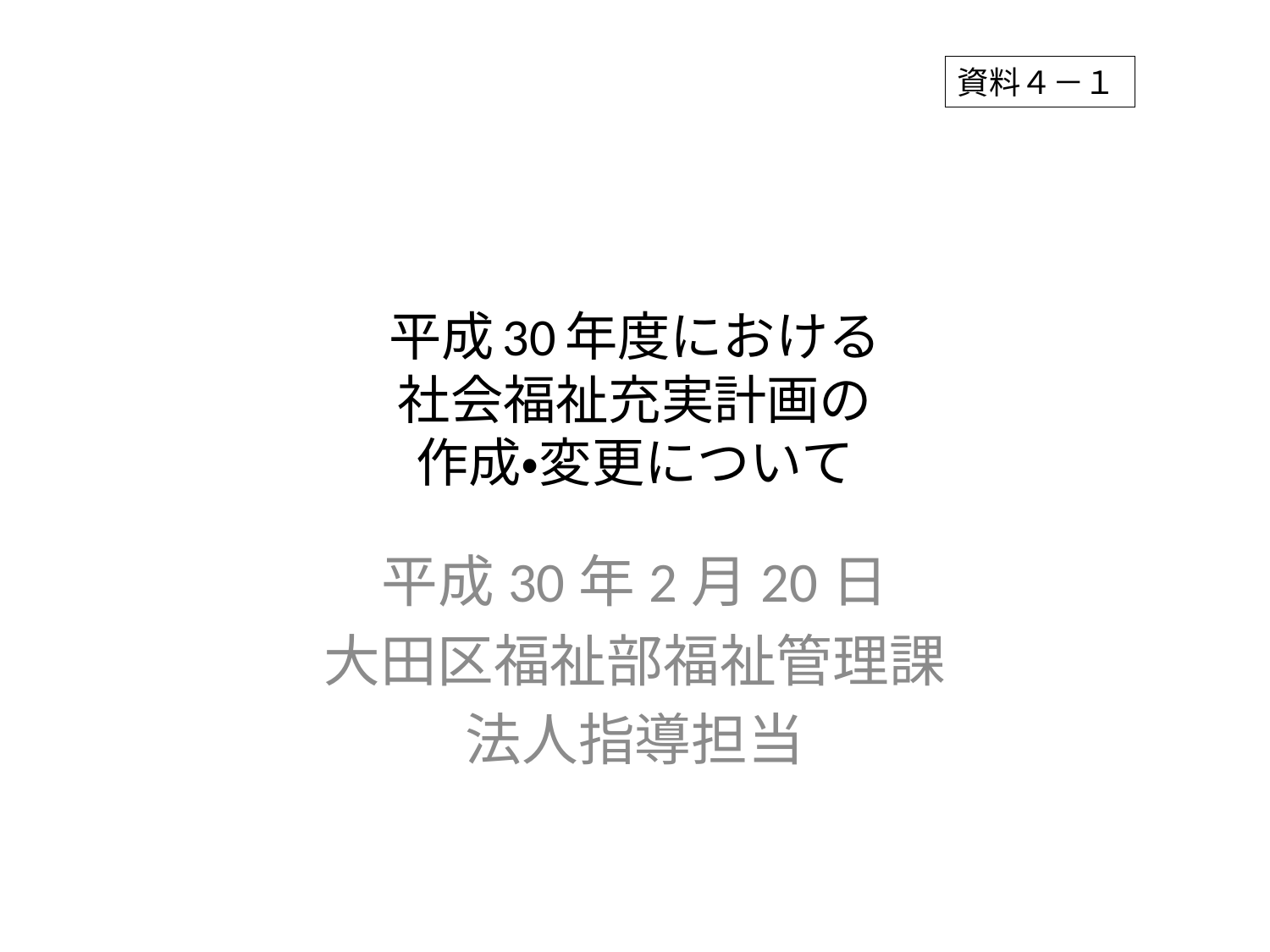

資料４－１
# 平成30年度における 社会福祉充実計画の 作成・変更について
平成30年2月20日
大田区福祉部福祉管理課
法人指導担当